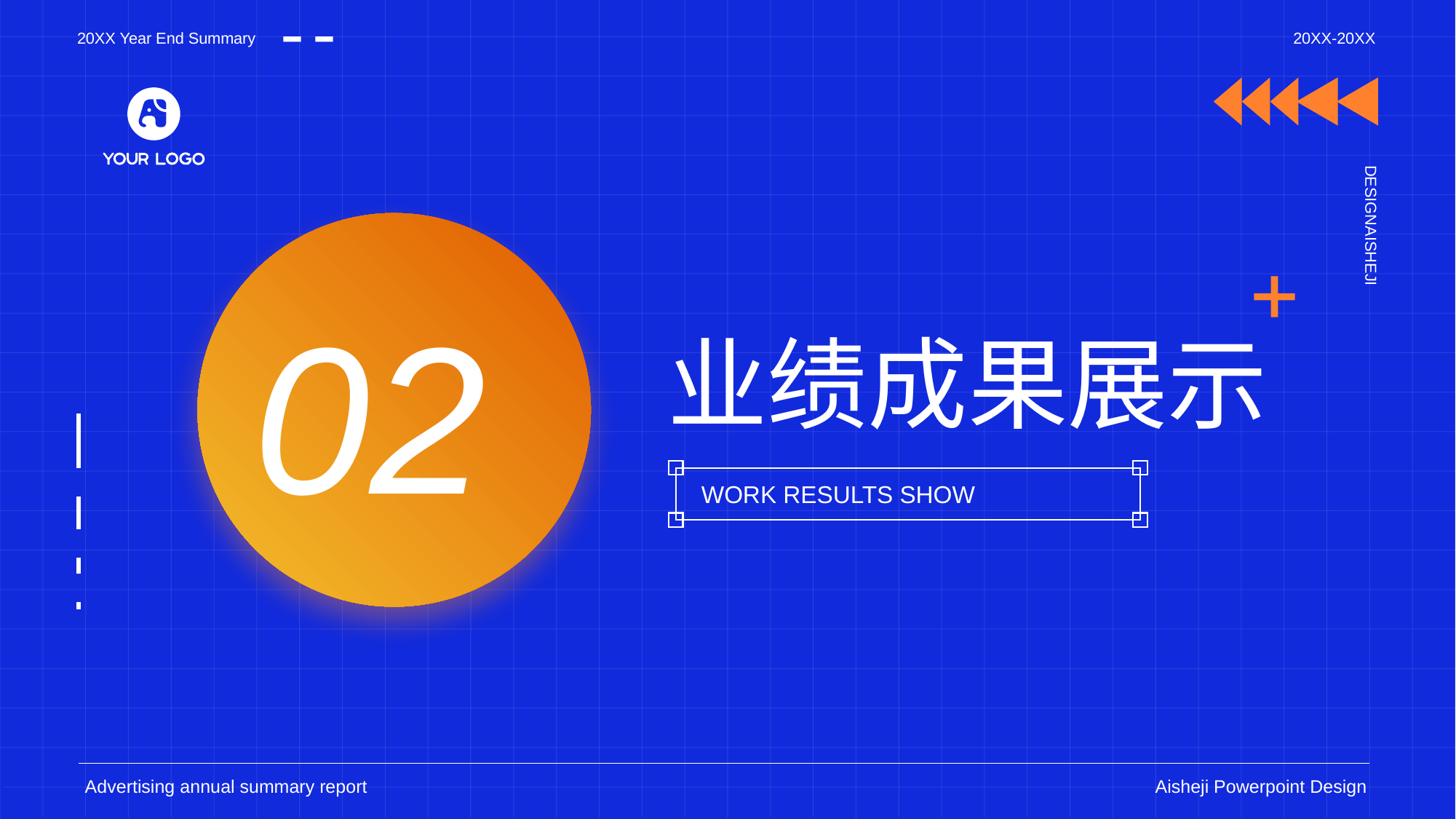

20XX Year End Summary
20XX-20XX

DESIGNAISHEJI

02
业绩成果展示

WORK RESULTS SHOW

Advertising annual summary report
Aisheji Powerpoint Design